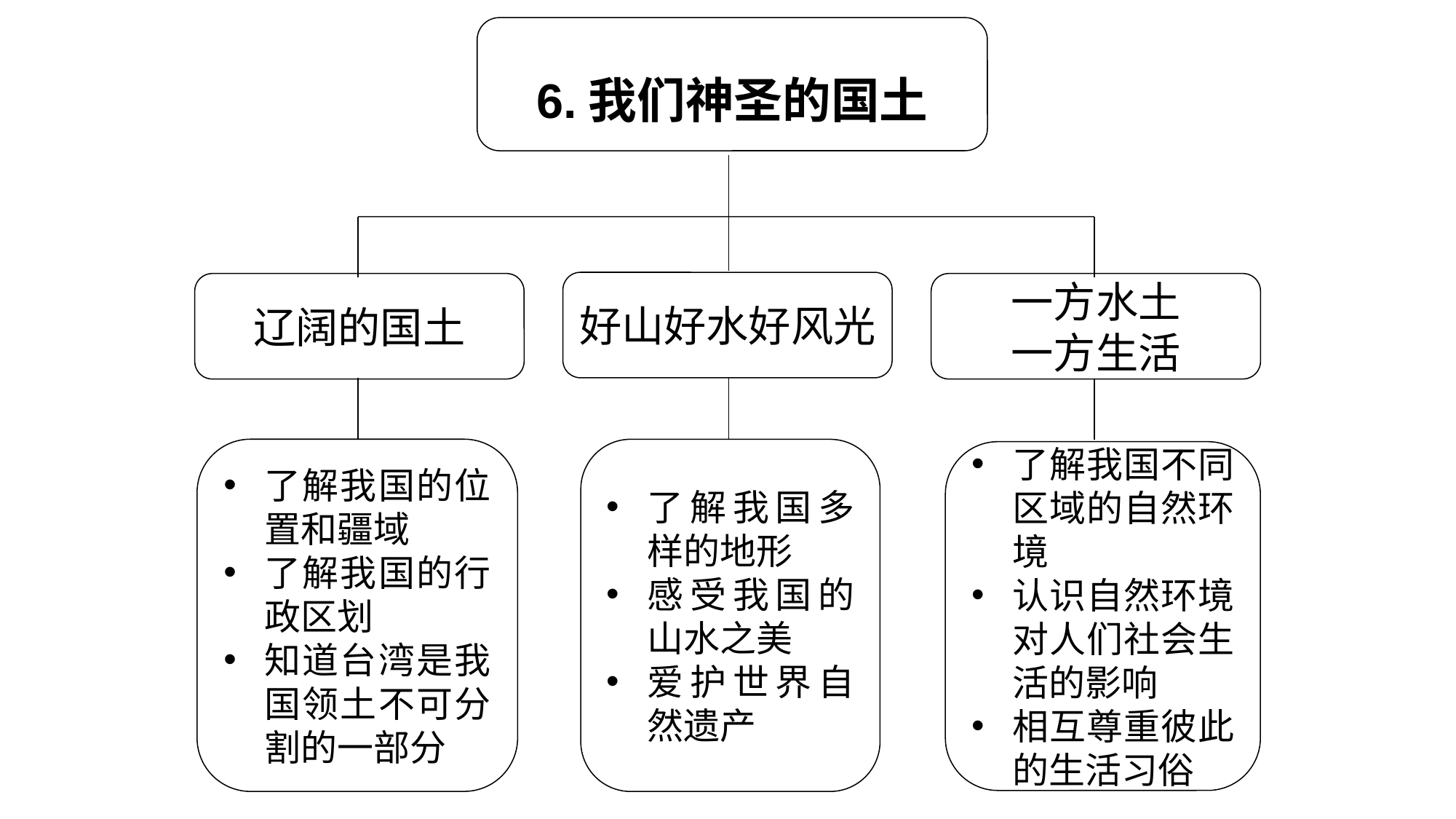

6.我们神圣的国土
好山好水好风光
辽阔的国土
一方水土
一方生活
了解我国的位置和疆域
了解我国的行政区划
知道台湾是我国领土不可分割的一部分
了解我国多样的地形
感受我国的山水之美
爱护世界自然遗产
了解我国不同区域的自然环境
认识自然环境对人们社会生活的影响
相互尊重彼此的生活习俗